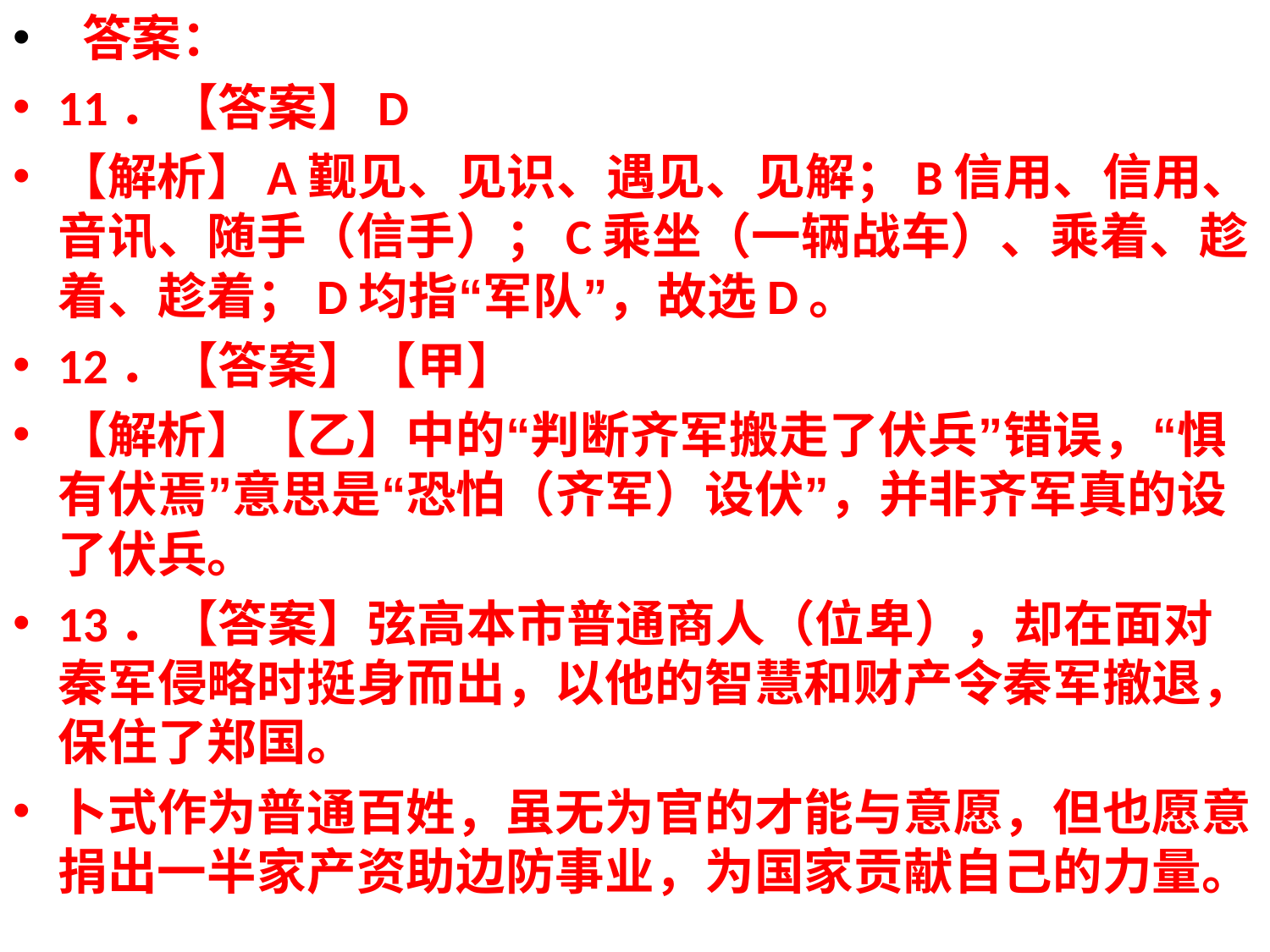

答案：
11．【答案】D
【解析】A觐见、见识、遇见、见解；B信用、信用、音讯、随手（信手）；C乘坐（一辆战车）、乘着、趁着、趁着；D均指“军队”，故选D。
12．【答案】【甲】
【解析】【乙】中的“判断齐军搬走了伏兵”错误，“惧有伏焉”意思是“恐怕（齐军）设伏”，并非齐军真的设了伏兵。
13．【答案】弦高本市普通商人（位卑），却在面对秦军侵略时挺身而出，以他的智慧和财产令秦军撤退，保住了郑国。
卜式作为普通百姓，虽无为官的才能与意愿，但也愿意捐出一半家产资助边防事业，为国家贡献自己的力量。

#